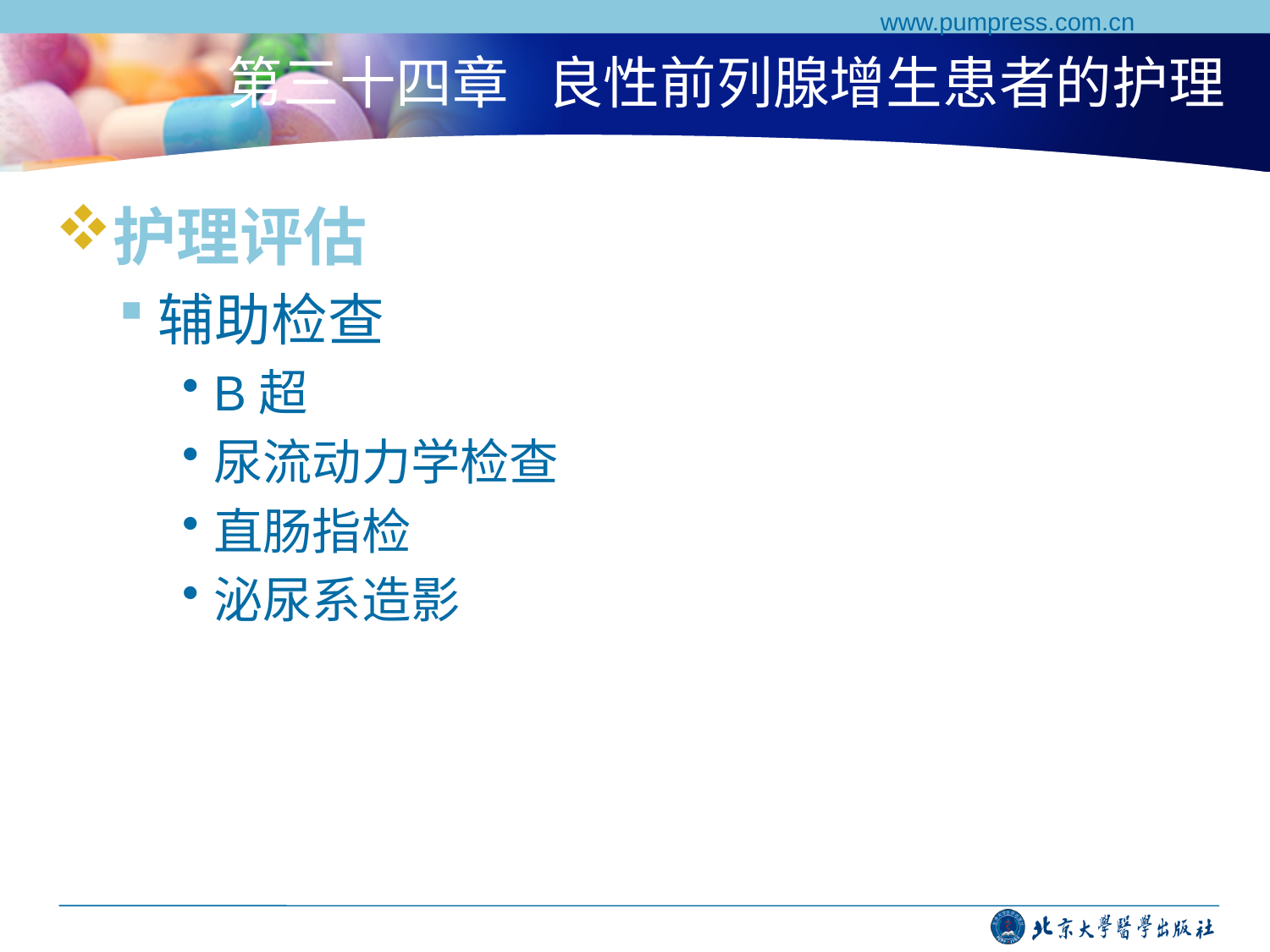

www.pumpress.com.cn
# 第三十四章   良性前列腺增生患者的护理
护理评估
辅助检查
B超
尿流动力学检查
直肠指检
泌尿系造影